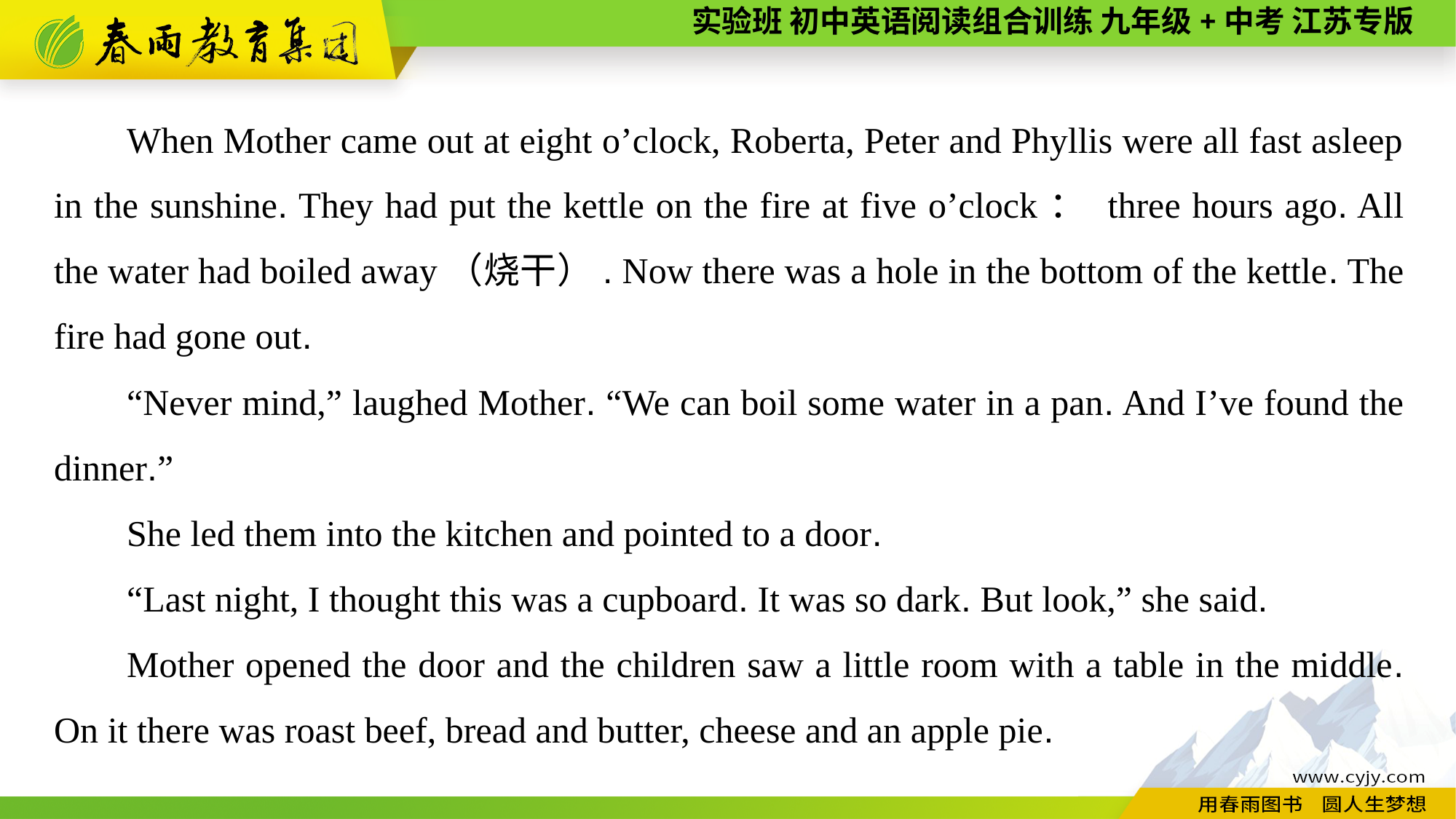

When Mother came out at eight o’clock, Roberta, Peter and Phyllis were all fast asleep in the sunshine. They had put the kettle on the fire at five o’clock： three hours ago. All the water had boiled away（烧干）. Now there was a hole in the bottom of the kettle. The fire had gone out.
“Never mind,” laughed Mother. “We can boil some water in a pan. And I’ve found the dinner.”
She led them into the kitchen and pointed to a door.
“Last night, I thought this was a cupboard. It was so dark. But look,” she said.
Mother opened the door and the children saw a little room with a table in the middle. On it there was roast beef, bread and butter, cheese and an apple pie.